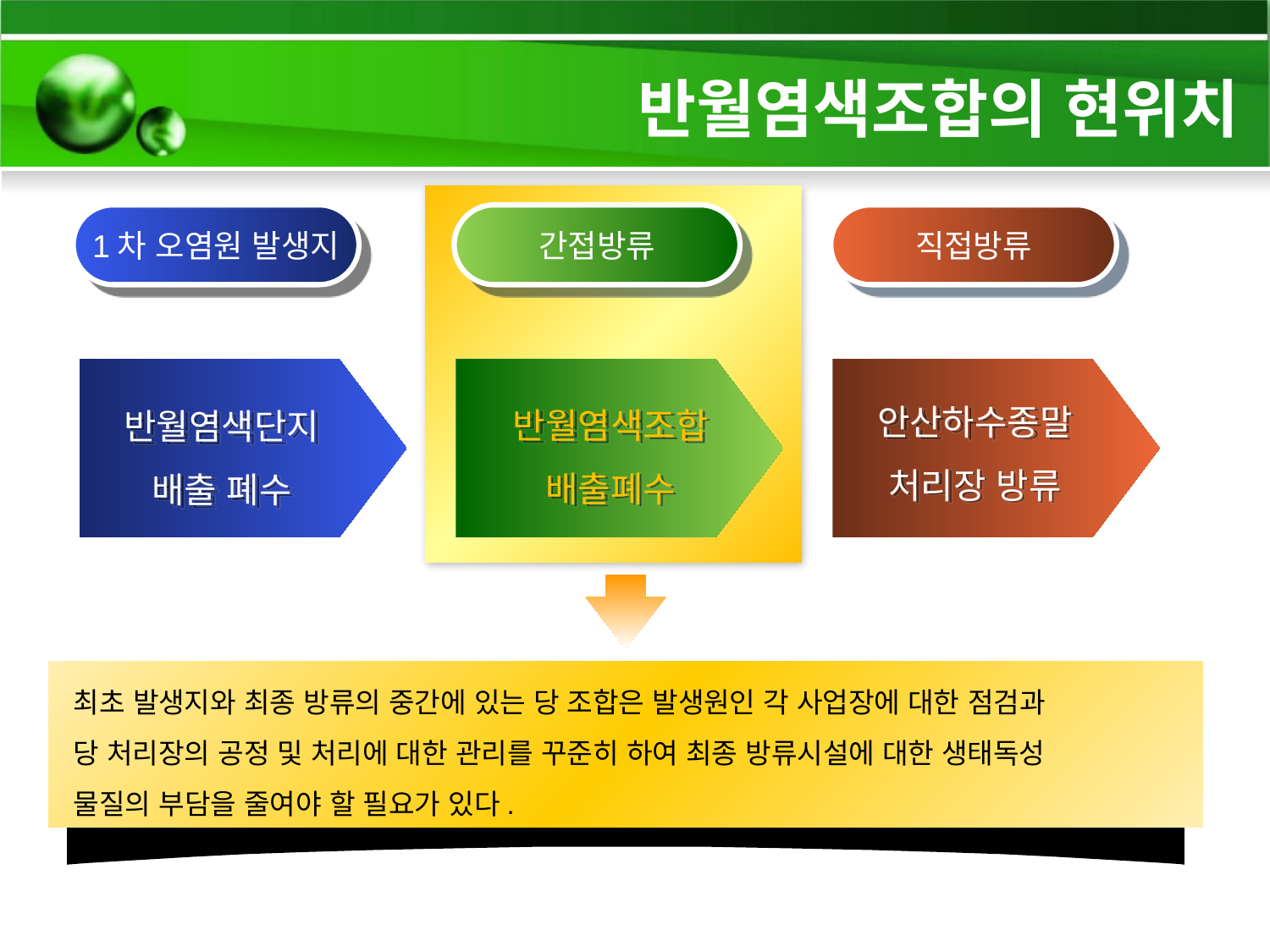

반월염색조합의 현위치

1차 오염원 발생지
간접방류
직접방류

안산하수종말
처리장 방류
반월염색조합 배출폐수
반월염색단지 배출 폐수

최초 발생지와 최종 방류의 중간에 있는 당 조합은 발생원인 각 사업장에 대한 점검과
당 처리장의 공정 및 처리에 대한 관리를 꾸준히 하여 최종 방류시설에 대한 생태독성
물질의 부담을 줄여야 할 필요가 있다.